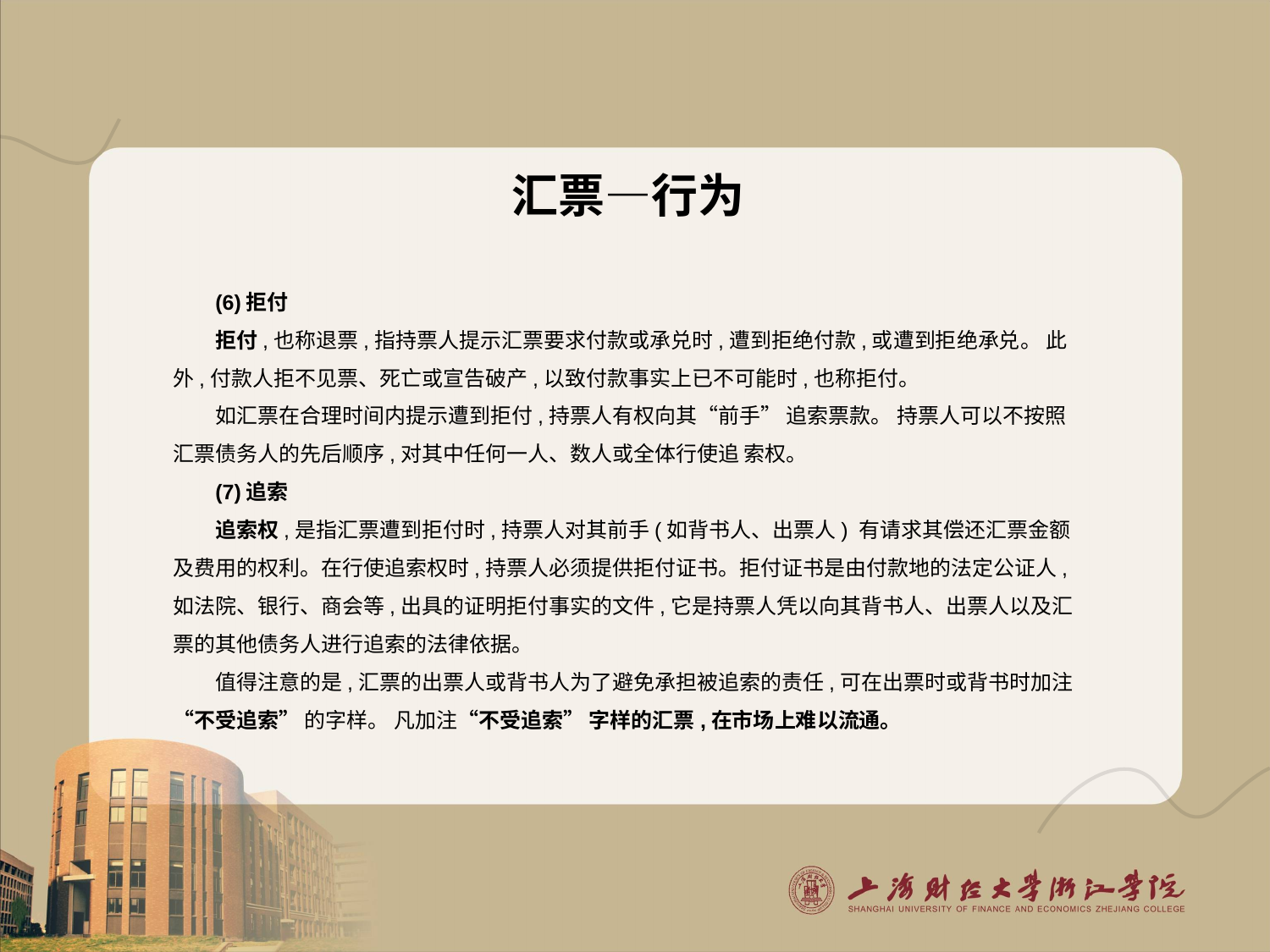

# 汇票—行为
(6)拒付
拒付,也称退票,指持票人提示汇票要求付款或承兑时,遭到拒绝付款,或遭到拒绝承兑。 此外,付款人拒不见票、死亡或宣告破产,以致付款事实上已不可能时,也称拒付。
如汇票在合理时间内提示遭到拒付,持票人有权向其“前手” 追索票款。 持票人可以不按照汇票债务人的先后顺序,对其中任何一人、数人或全体行使追 索权。
(7)追索
追索权,是指汇票遭到拒付时,持票人对其前手(如背书人、出票人) 有请求其偿还汇票金额及费用的权利。在行使追索权时,持票人必须提供拒付证书。拒付证书是由付款地的法定公证人,如法院、银行、商会等,出具的证明拒付事实的文件,它是持票人凭以向其背书人、出票人以及汇票的其他债务人进行追索的法律依据。
值得注意的是,汇票的出票人或背书人为了避免承担被追索的责任,可在出票时或背书时加注“不受追索” 的字样。 凡加注“不受追索” 字样的汇票,在市场上难以流通。